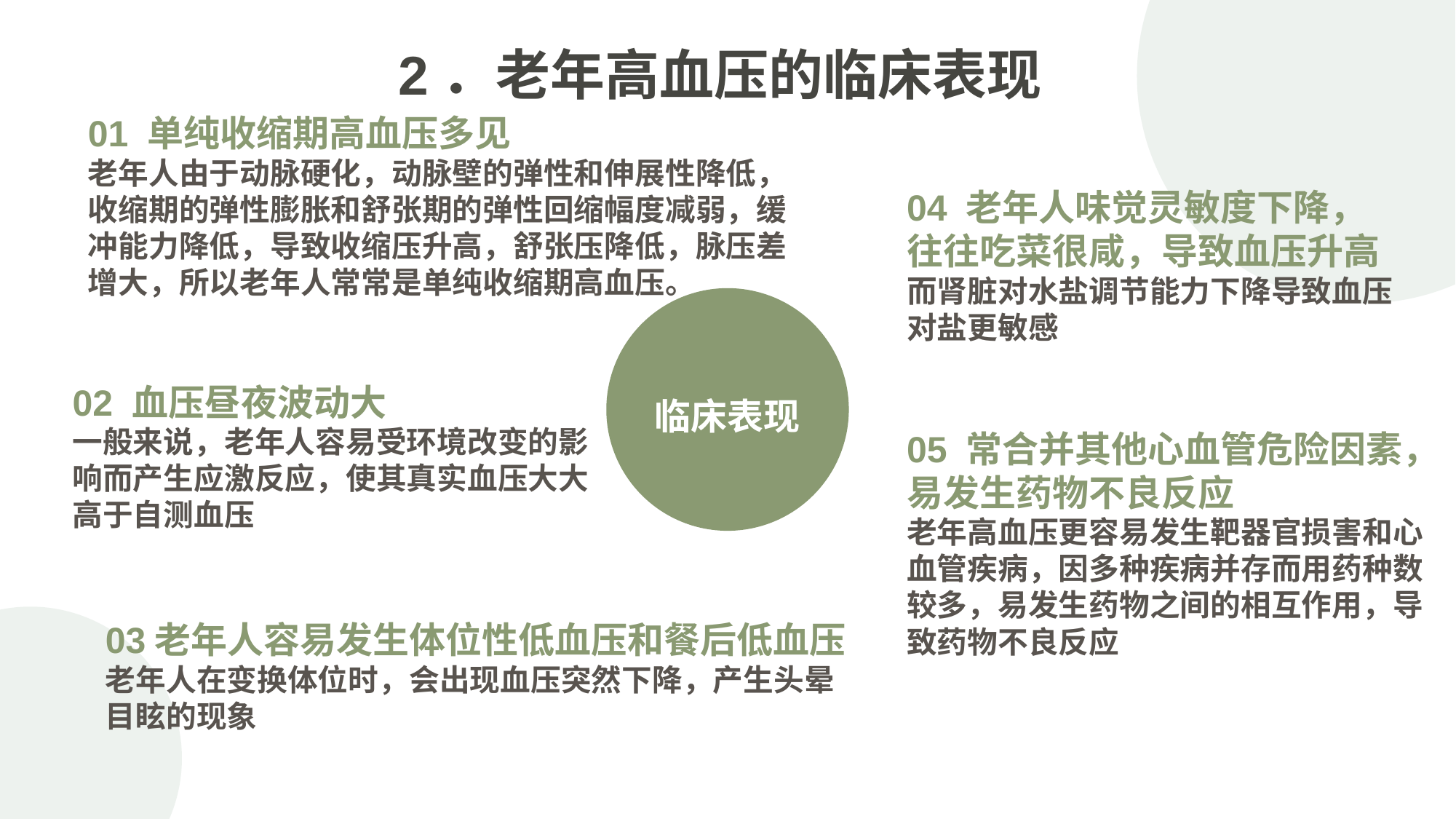

2．老年高血压的临床表现
01 单纯收缩期高血压多见
老年人由于动脉硬化，动脉壁的弹性和伸展性降低，收缩期的弹性膨胀和舒张期的弹性回缩幅度减弱，缓冲能力降低，导致收缩压升高，舒张压降低，脉压差增大，所以老年人常常是单纯收缩期高血压。

04 老年人味觉灵敏度下降，往往吃菜很咸，导致血压升高
而肾脏对水盐调节能力下降导致血压对盐更敏感

临床表现
02 血压昼夜波动大
一般来说，老年人容易受环境改变的影响而产生应激反应，使其真实血压大大高于自测血压
05 常合并其他心血管危险因素，易发生药物不良反应
老年高血压更容易发生靶器官损害和心血管疾病，因多种疾病并存而用药种数较多，易发生药物之间的相互作用，导致药物不良反应

03老年人容易发生体位性低血压和餐后低血压
老年人在变换体位时，会出现血压突然下降，产生头晕目眩的现象